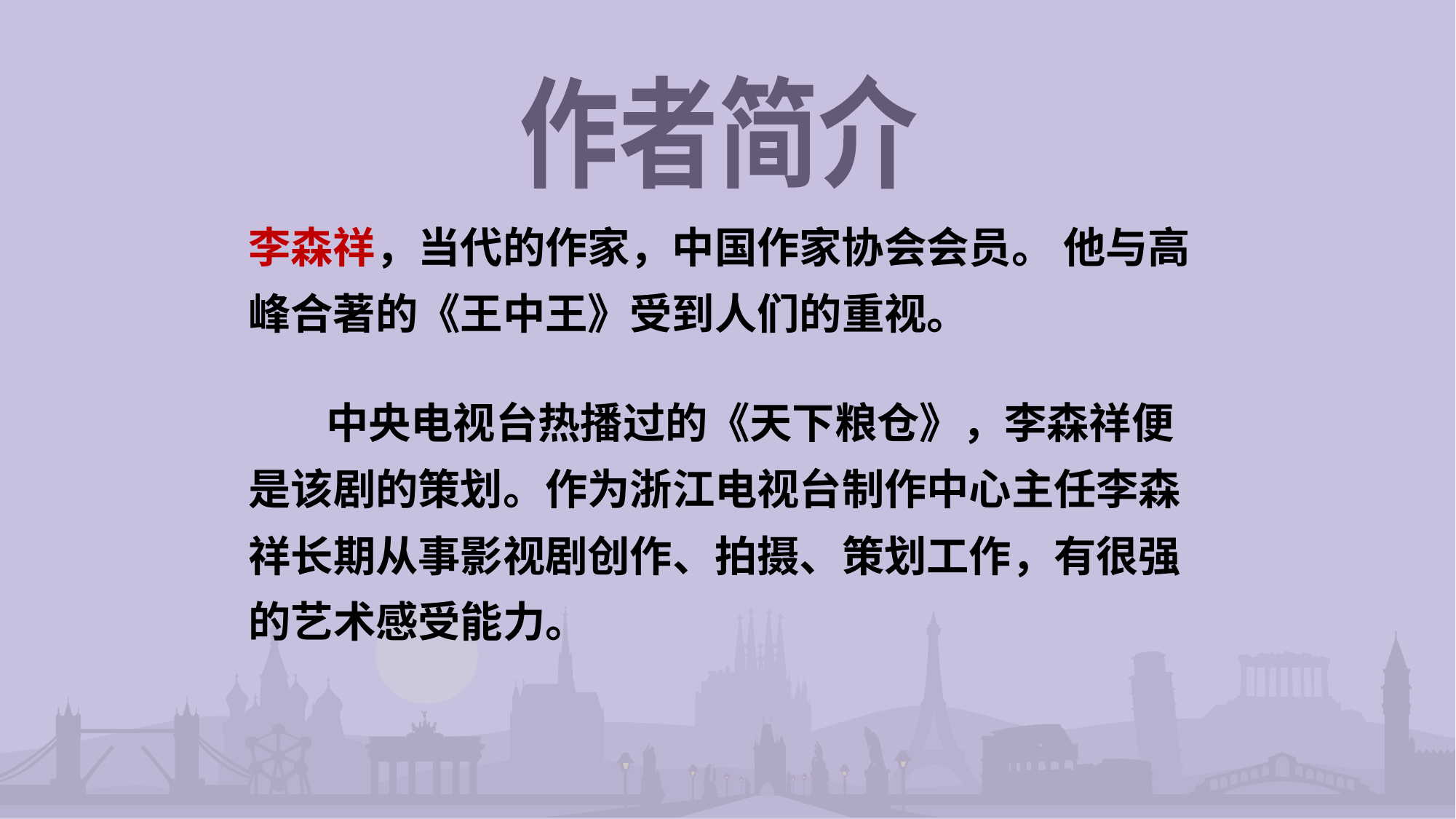

作者简介
李森祥，当代的作家，中国作家协会会员。 他与高峰合著的《王中王》受到人们的重视。

       中央电视台热播过的《天下粮仓》，李森祥便是该剧的策划。作为浙江电视台制作中心主任李森祥长期从事影视剧创作、拍摄、策划工作，有很强的艺术感受能力。